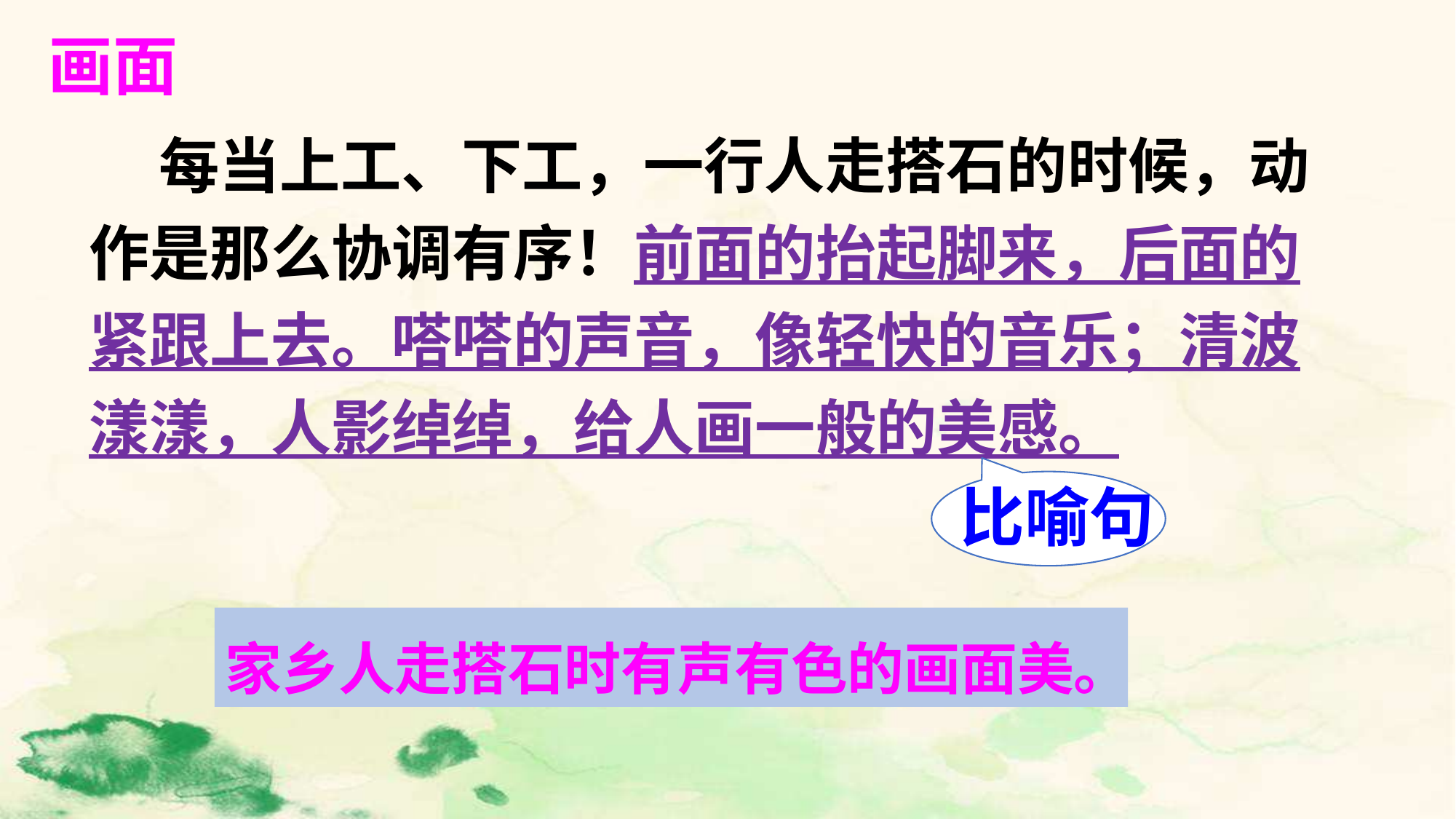

画面
    每当上工、下工，一行人走搭石的时候，动作是那么协调有序！前面的抬起脚来，后面的紧跟上去。嗒嗒的声音，像轻快的音乐；清波漾漾，人影绰绰，给人画一般的美感。
比喻句

家乡人走搭石时有声有色的画面美。